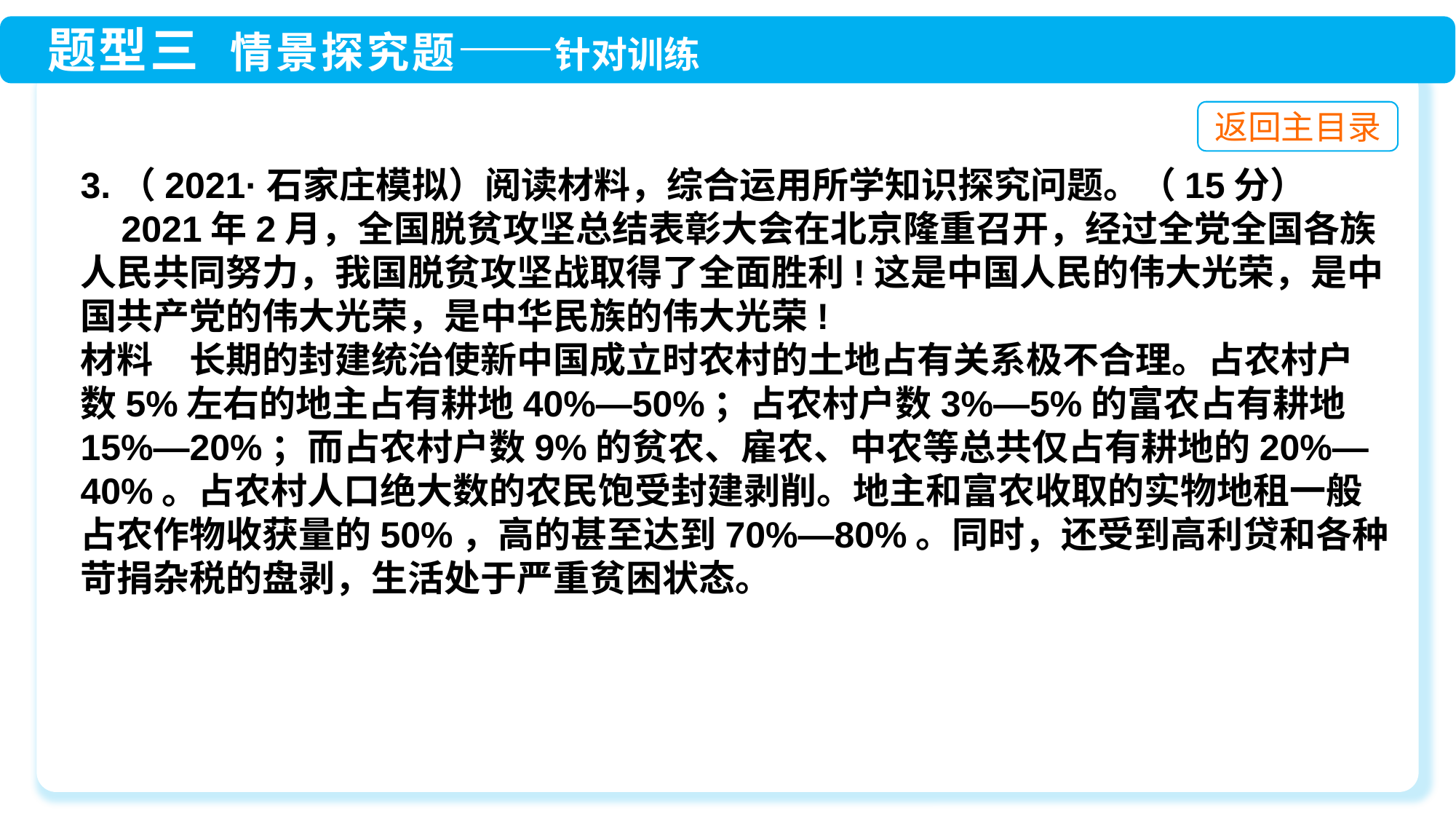

3.（2021·石家庄模拟）阅读材料，综合运用所学知识探究问题。（15分）
    2021年2月，全国脱贫攻坚总结表彰大会在北京隆重召开，经过全党全国各族人民共同努力，我国脱贫攻坚战取得了全面胜利!这是中国人民的伟大光荣，是中国共产党的伟大光荣，是中华民族的伟大光荣!
材料　长期的封建统治使新中国成立时农村的土地占有关系极不合理。占农村户数5%左右的地主占有耕地40%—50%；占农村户数3%—5%的富农占有耕地15%—20%；而占农村户数9%的贫农、雇农、中农等总共仅占有耕地的20%—40%。占农村人口绝大数的农民饱受封建剥削。地主和富农收取的实物地租一般占农作物收获量的50%，高的甚至达到70%—80%。同时，还受到高利贷和各种苛捐杂税的盘剥，生活处于严重贫困状态。